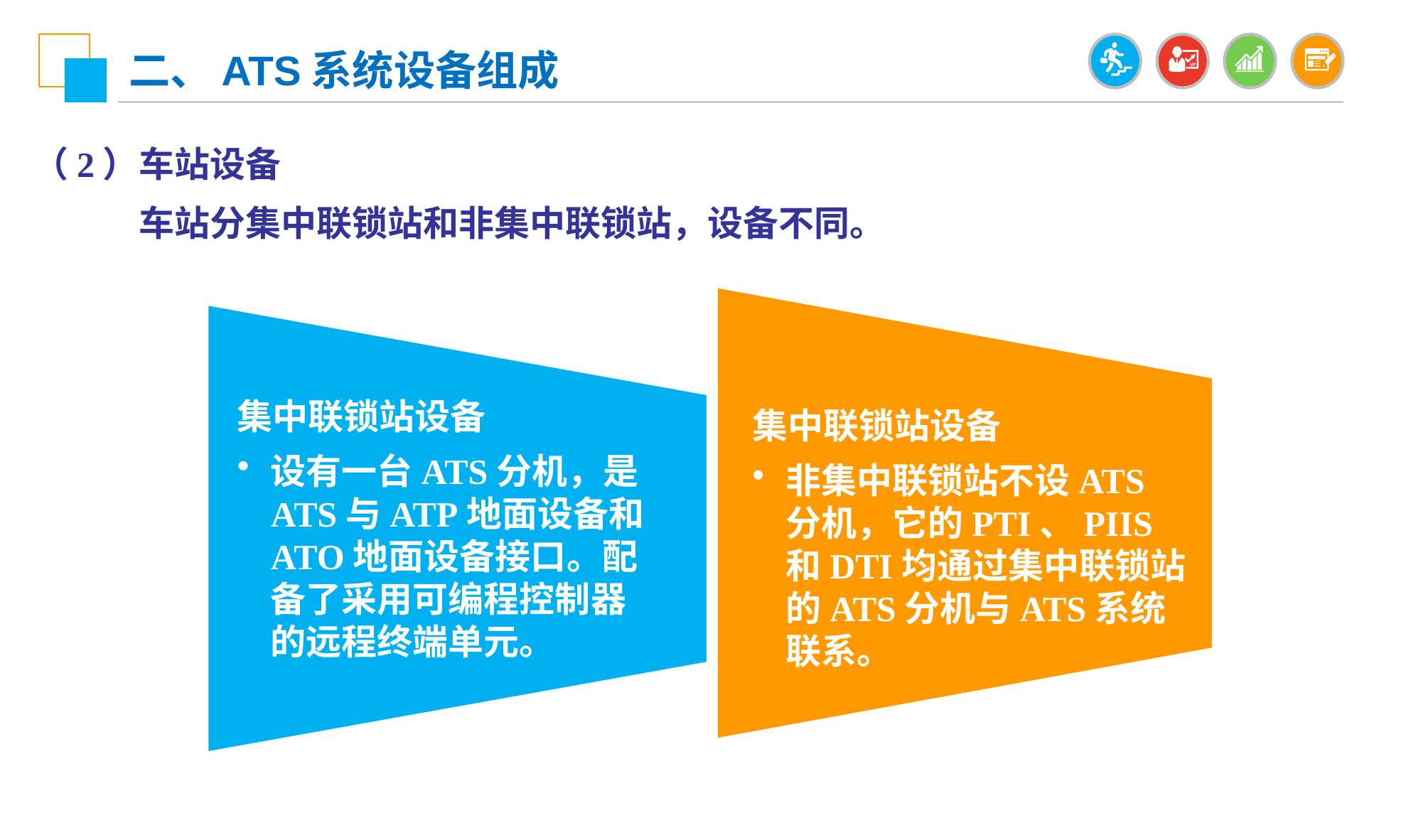

二、ATS系统设备组成
（2）车站设备
        车站分集中联锁站和非集中联锁站，设备不同。

集中联锁站设备
非集中联锁站不设ATS分机，它的PTI、PIIS和DTI均通过集中联锁站的ATS分机与ATS系统联系。

集中联锁站设备
设有一台ATS分机，是ATS与ATP地面设备和ATO地面设备接口。配备了采用可编程控制器的远程终端单元。